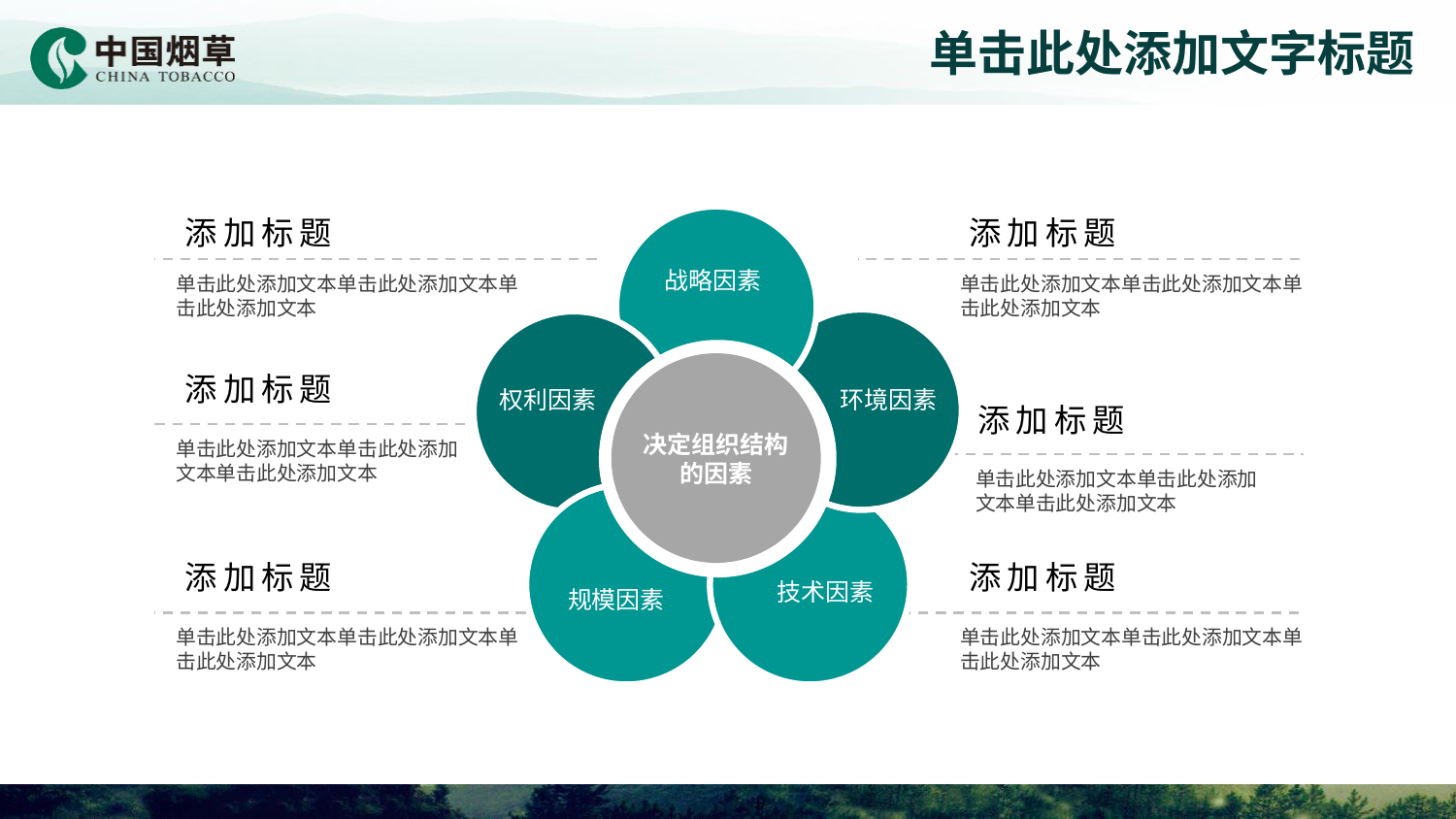

添加标题
单击此处添加文本单击此处添加文本单击此处添加文本
添加标题
单击此处添加文本单击此处添加文本单击此处添加文本

决定组织结构的因素
战略因素
权利因素
环境因素
技术因素
规模因素
添加标题
单击此处添加文本单击此处添加文本单击此处添加文本
添加标题
单击此处添加文本单击此处添加文本单击此处添加文本
添加标题
单击此处添加文本单击此处添加文本单击此处添加文本
添加标题
单击此处添加文本单击此处添加文本单击此处添加文本